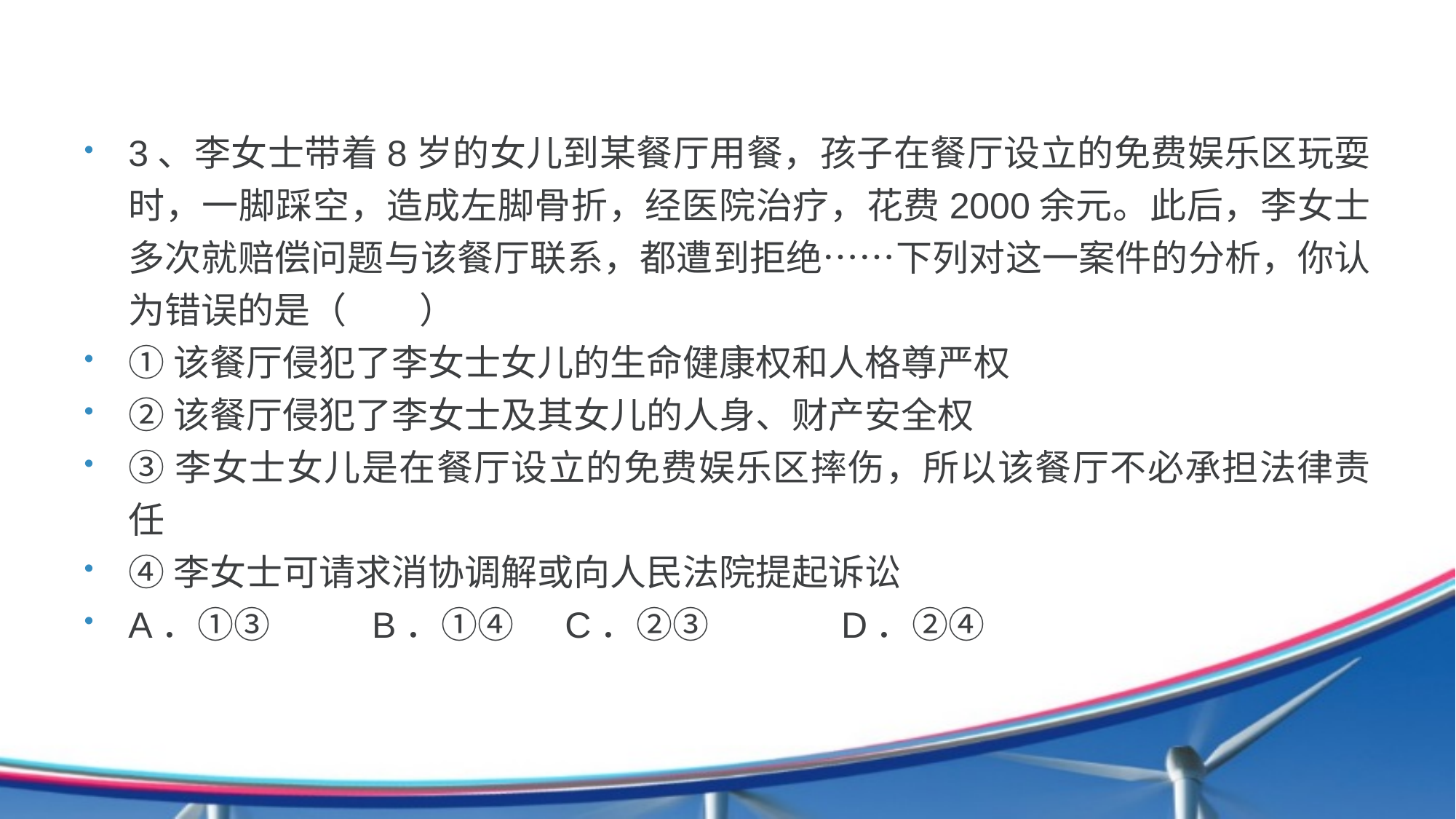

3、李女士带着8岁的女儿到某餐厅用餐，孩子在餐厅设立的免费娱乐区玩耍时，一脚踩空，造成左脚骨折，经医院治疗，花费2000余元。此后，李女士多次就赔偿问题与该餐厅联系，都遭到拒绝……下列对这一案件的分析，你认为错误的是（　　）
①该餐厅侵犯了李女士女儿的生命健康权和人格尊严权
②该餐厅侵犯了李女士及其女儿的人身、财产安全权
③李女士女儿是在餐厅设立的免费娱乐区摔伤，所以该餐厅不必承担法律责任
④李女士可请求消协调解或向人民法院提起诉讼
A．①③  	  B．①④   	C．②③	      D．②④